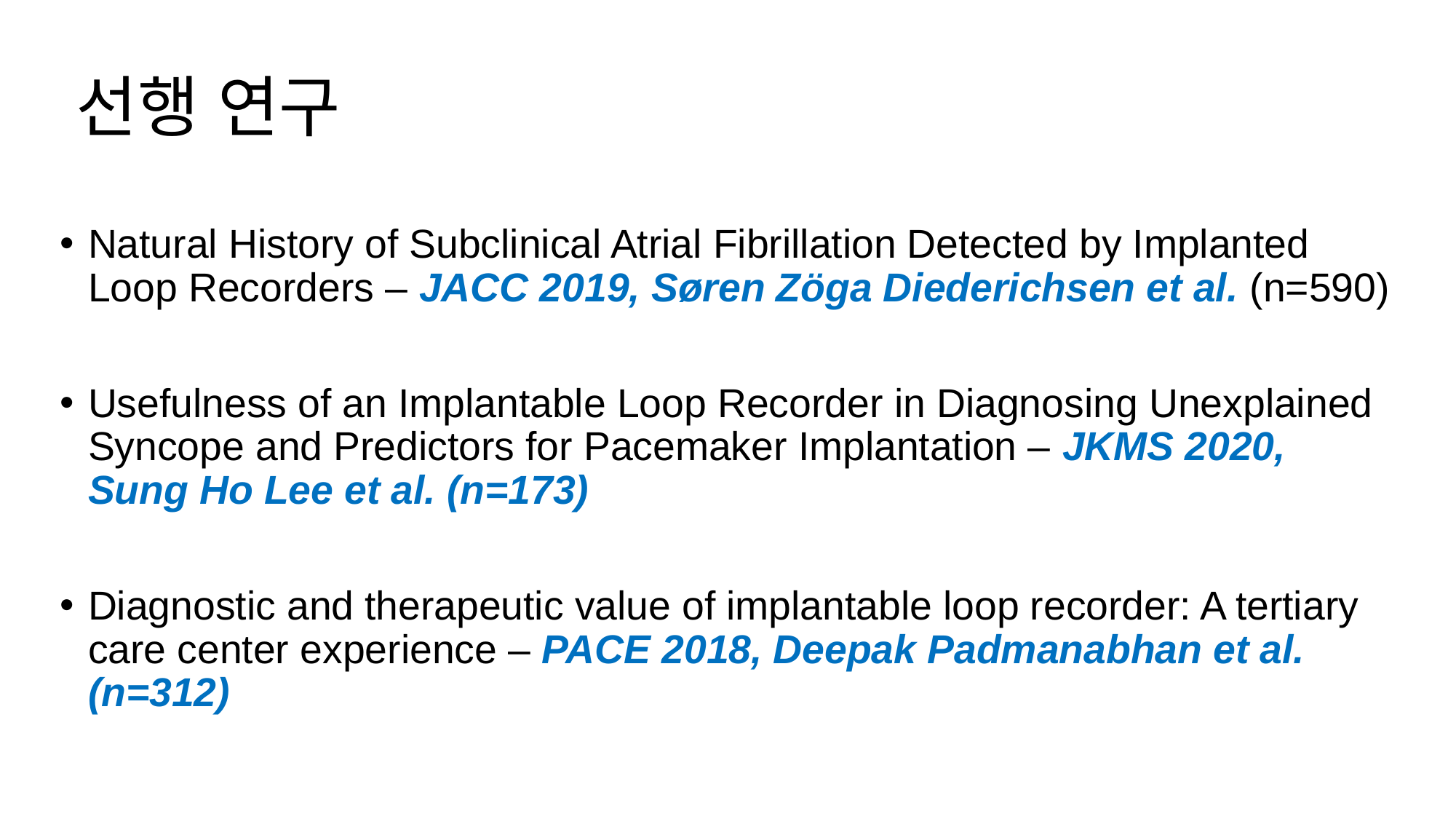

# 선행 연구
Natural History of Subclinical Atrial Fibrillation Detected by Implanted Loop Recorders – JACC 2019, Søren Zöga Diederichsen et al. (n=590)

Usefulness of an Implantable Loop Recorder in Diagnosing Unexplained Syncope and Predictors for Pacemaker Implantation – JKMS 2020, Sung Ho Lee et al. (n=173)

Diagnostic and therapeutic value of implantable loop recorder: A tertiary care center experience – PACE 2018, Deepak Padmanabhan et al. (n=312)